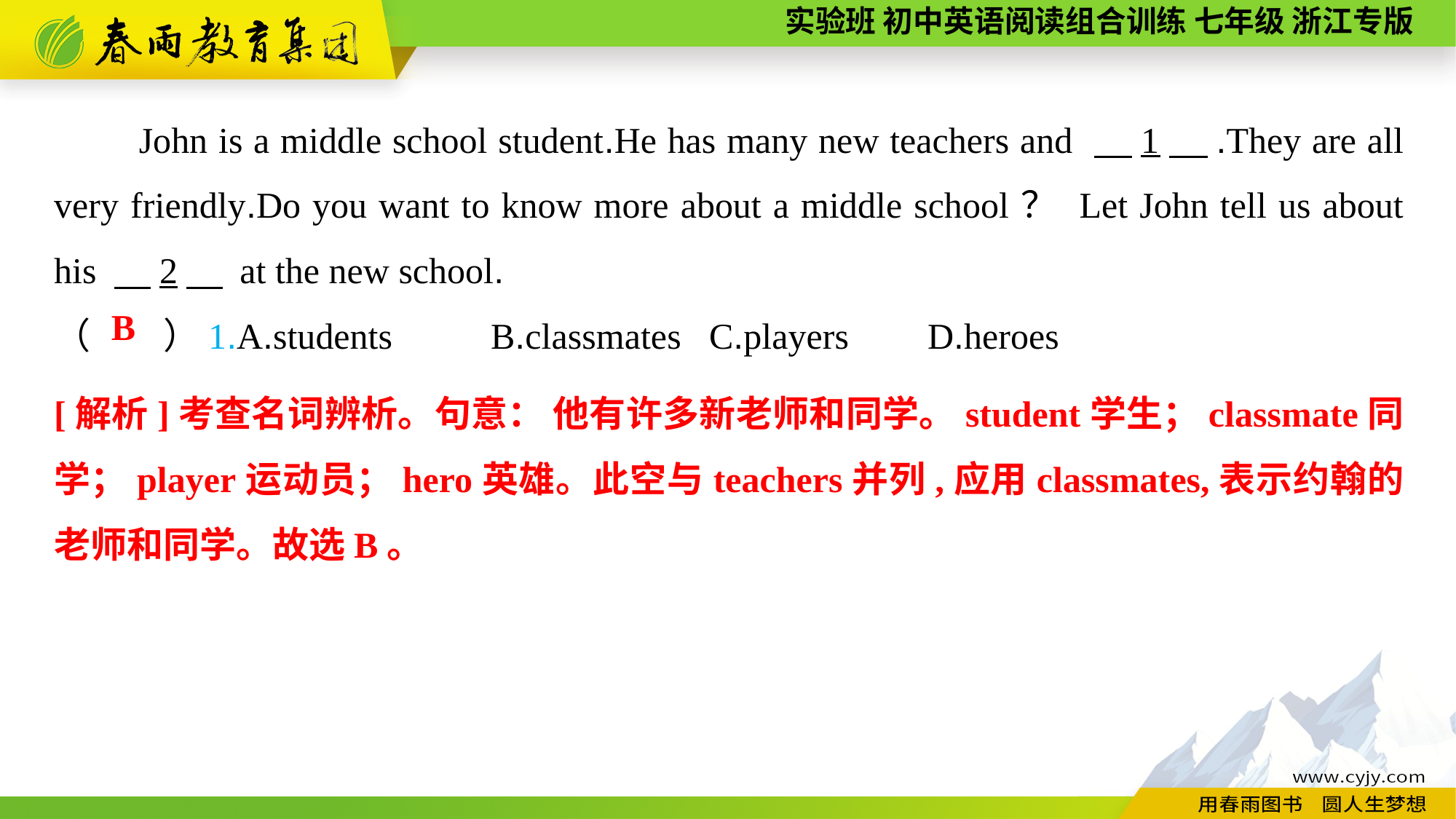

John is a middle school student.He has many new teachers and 　1　.They are all very friendly.Do you want to know more about a middle school？ Let John tell us about his 　2　 at the new school.
（　　）1.A.students	B.classmates	C.players	D.heroes
B
[解析]考查名词辨析。句意： 他有许多新老师和同学。student学生；classmate同学；player运动员；hero英雄。此空与teachers并列,应用classmates,表示约翰的老师和同学。故选B。